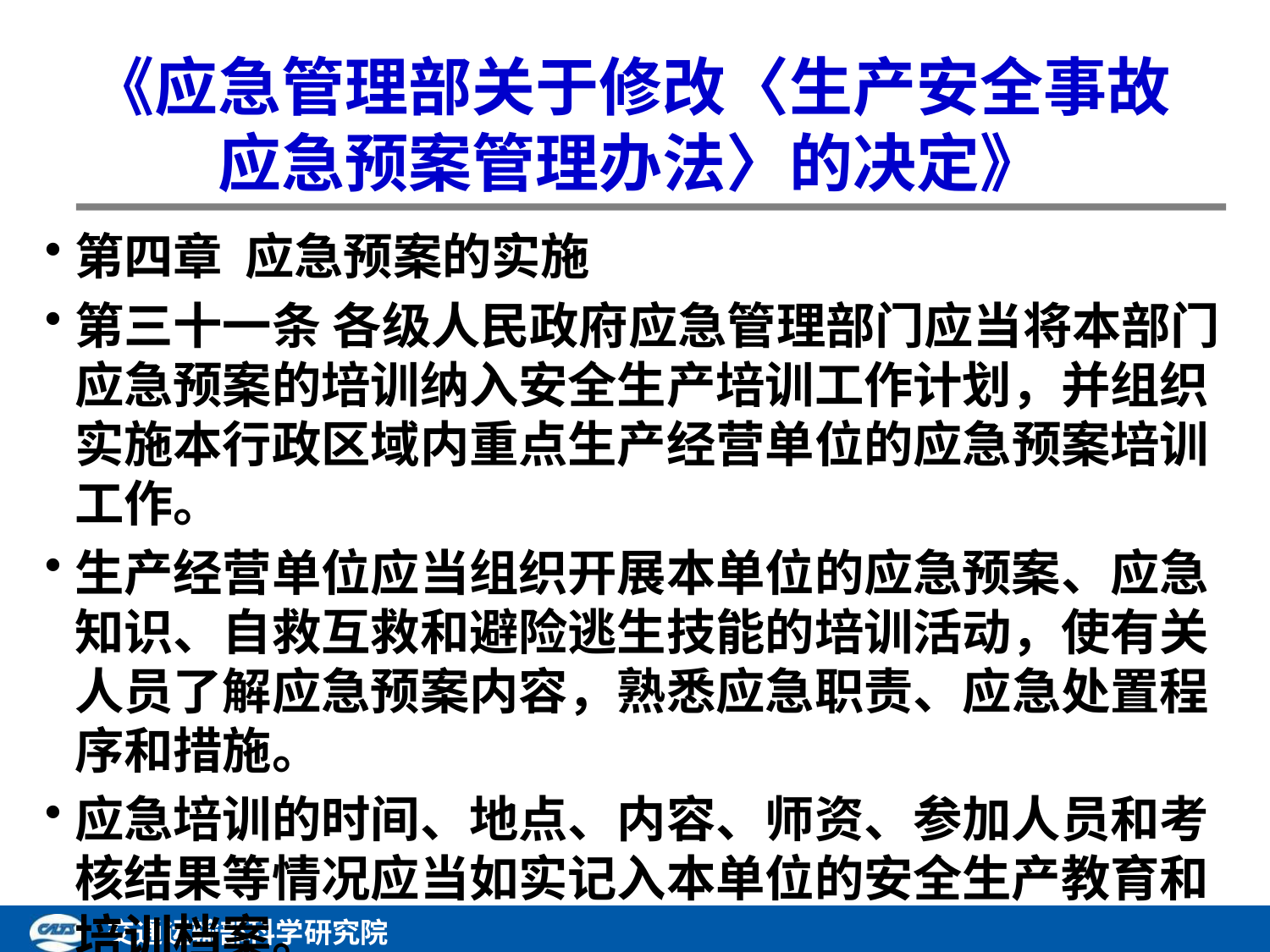

《应急管理部关于修改〈生产安全事故应急预案管理办法〉的决定》

第四章  应急预案的实施
第三十一条 各级人民政府应急管理部门应当将本部门应急预案的培训纳入安全生产培训工作计划，并组织实施本行政区域内重点生产经营单位的应急预案培训工作。
生产经营单位应当组织开展本单位的应急预案、应急知识、自救互救和避险逃生技能的培训活动，使有关人员了解应急预案内容，熟悉应急职责、应急处置程序和措施。
应急培训的时间、地点、内容、师资、参加人员和考核结果等情况应当如实记入本单位的安全生产教育和培训档案。